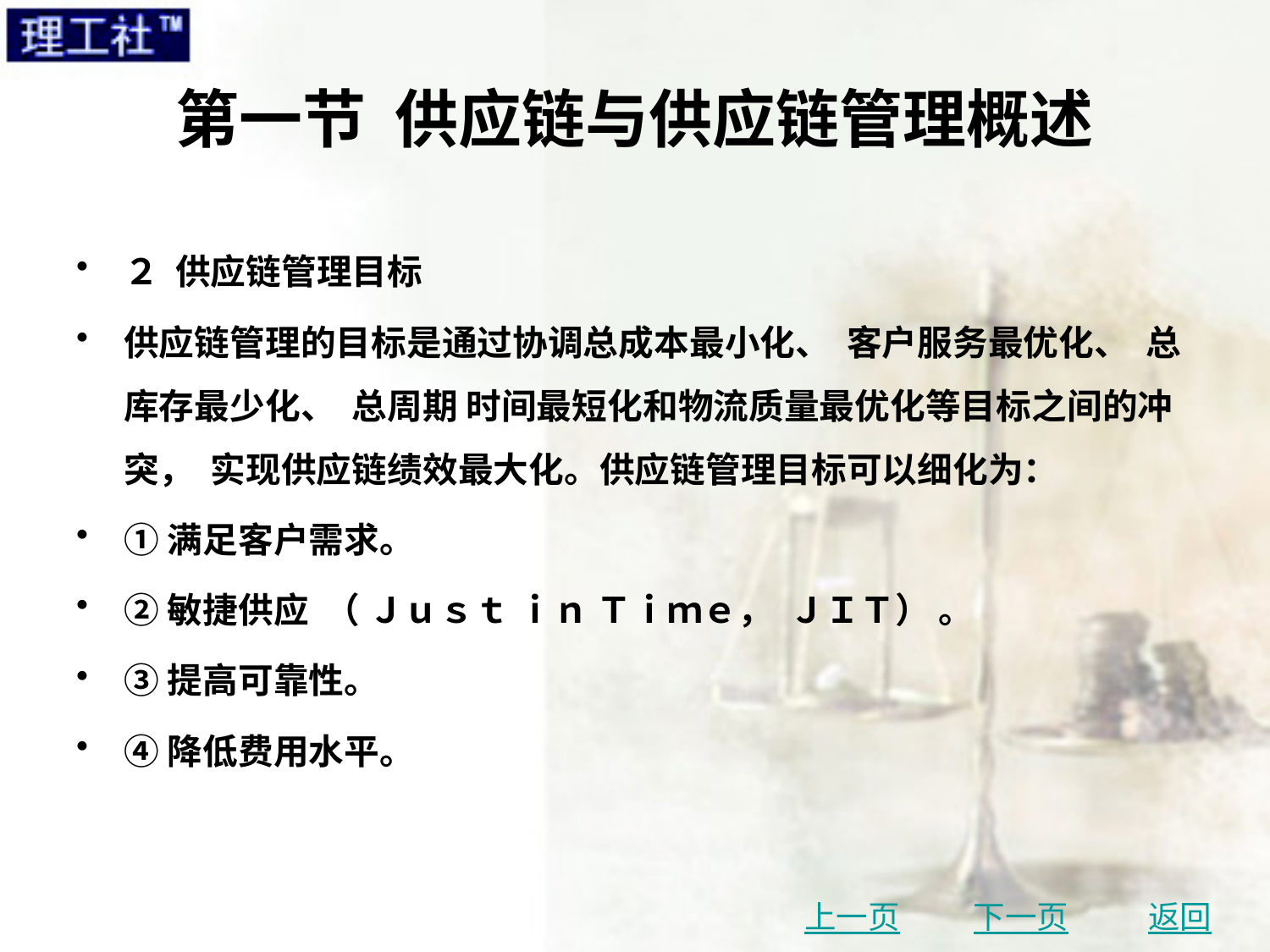

# 第一节  供应链与供应链管理概述
２  供应链管理目标
供应链管理的目标是通过协调总成本最小化、  客户服务最优化、  总库存最少化、  总周期 时间最短化和物流质量最优化等目标之间的冲突，  实现供应链绩效最大化。供应链管理目标可以细化为：
①满足客户需求。
②敏捷供应  （ Ｊｕｓｔ ｉｎ Ｔｉｍｅ，  ＪＩＴ） 。
③提高可靠性。
④降低费用水平。
上一页
下一页
返回